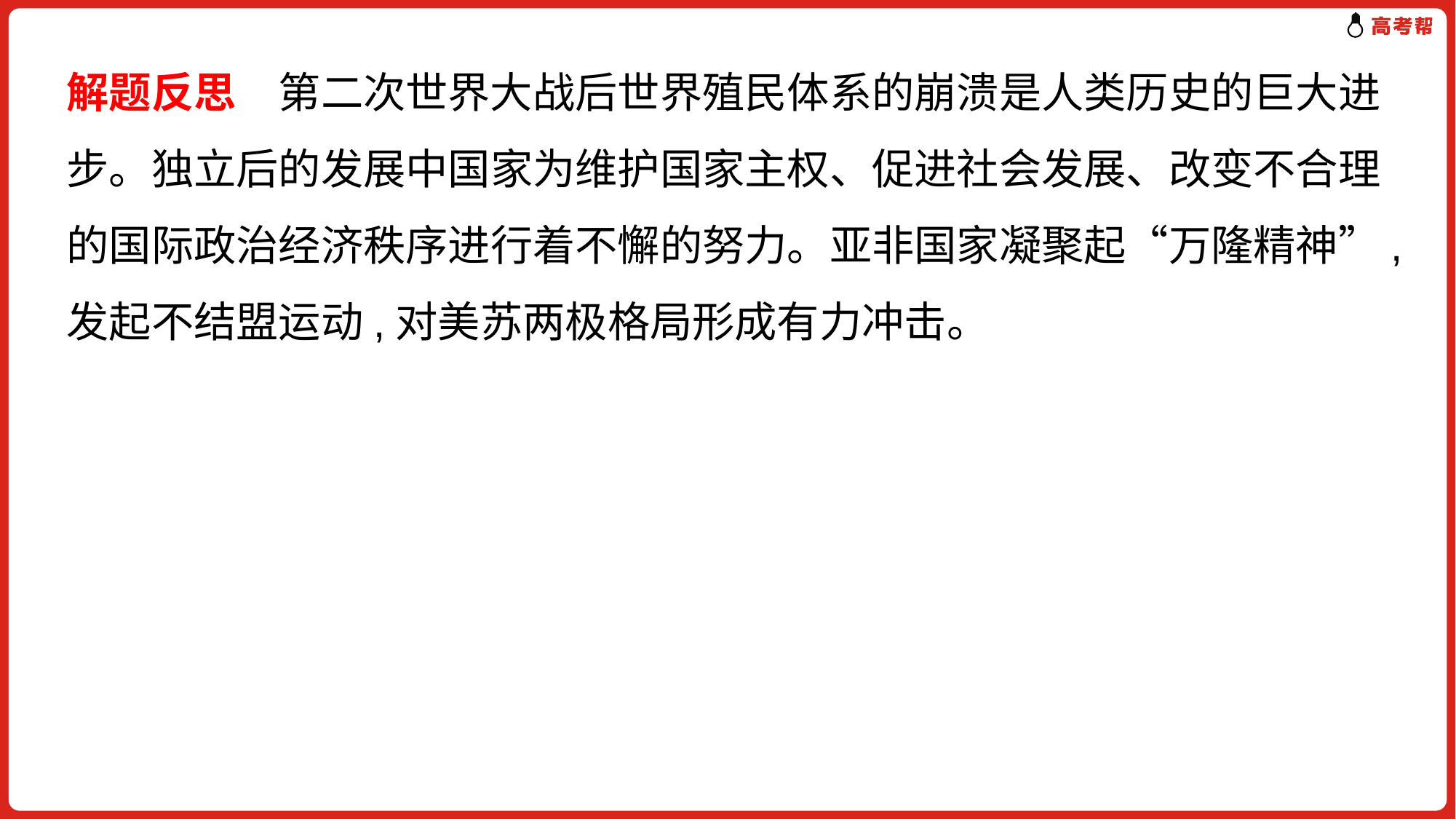

解题反思　第二次世界大战后世界殖民体系的崩溃是人类历史的巨大进步。独立后的发展中国家为维护国家主权、促进社会发展、改变不合理的国际政治经济秩序进行着不懈的努力。亚非国家凝聚起“万隆精神”,发起不结盟运动,对美苏两极格局形成有力冲击。